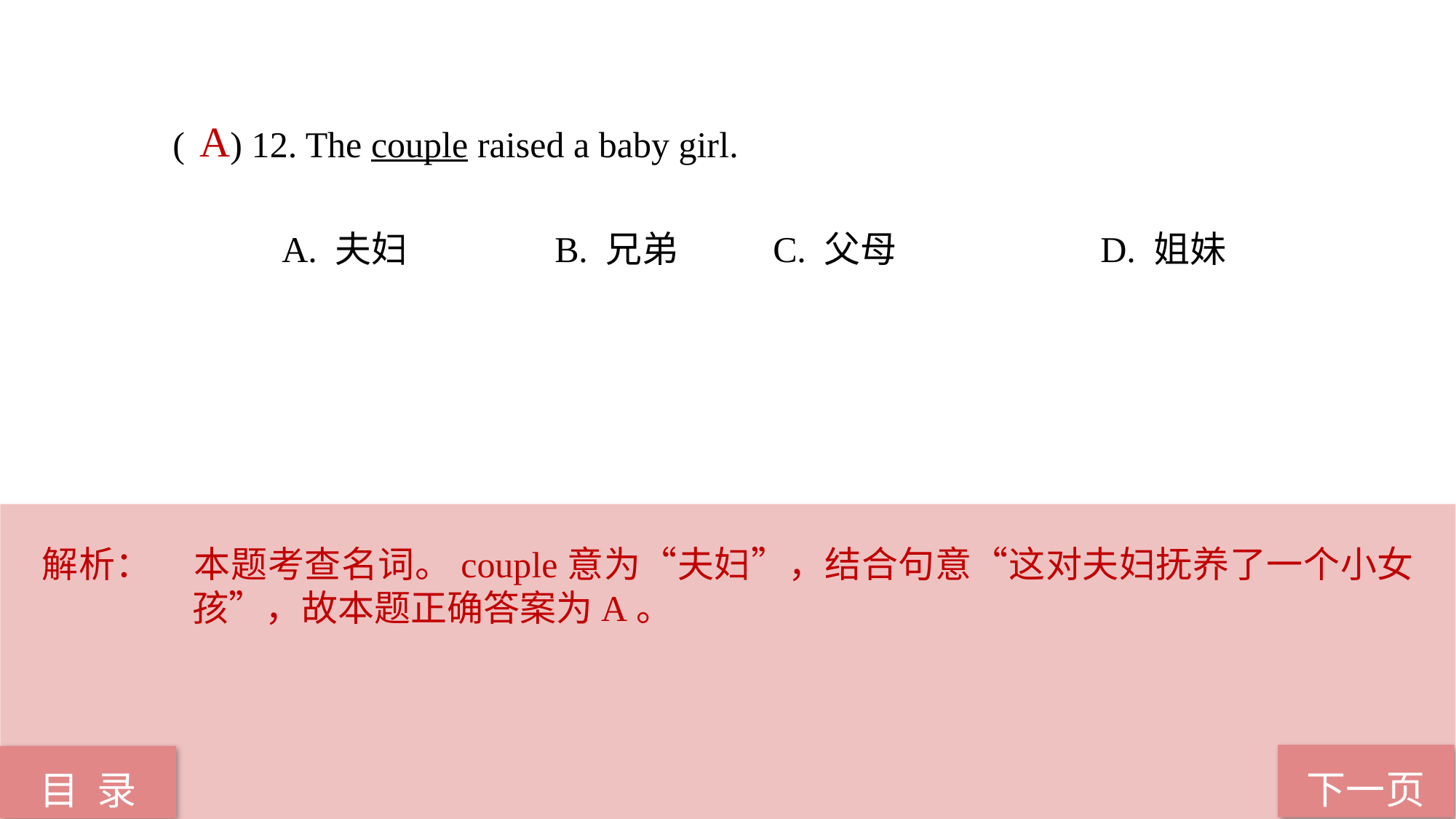

(     ) 12. The couple raised a baby girl.

A. 夫妇 		B. 兄弟 	C. 父母 		D. 姐妹
A
解析：	本题考查名词。couple意为“夫妇”，结合句意“这对夫妇抚养了一个小女孩”，故本题正确答案为A。